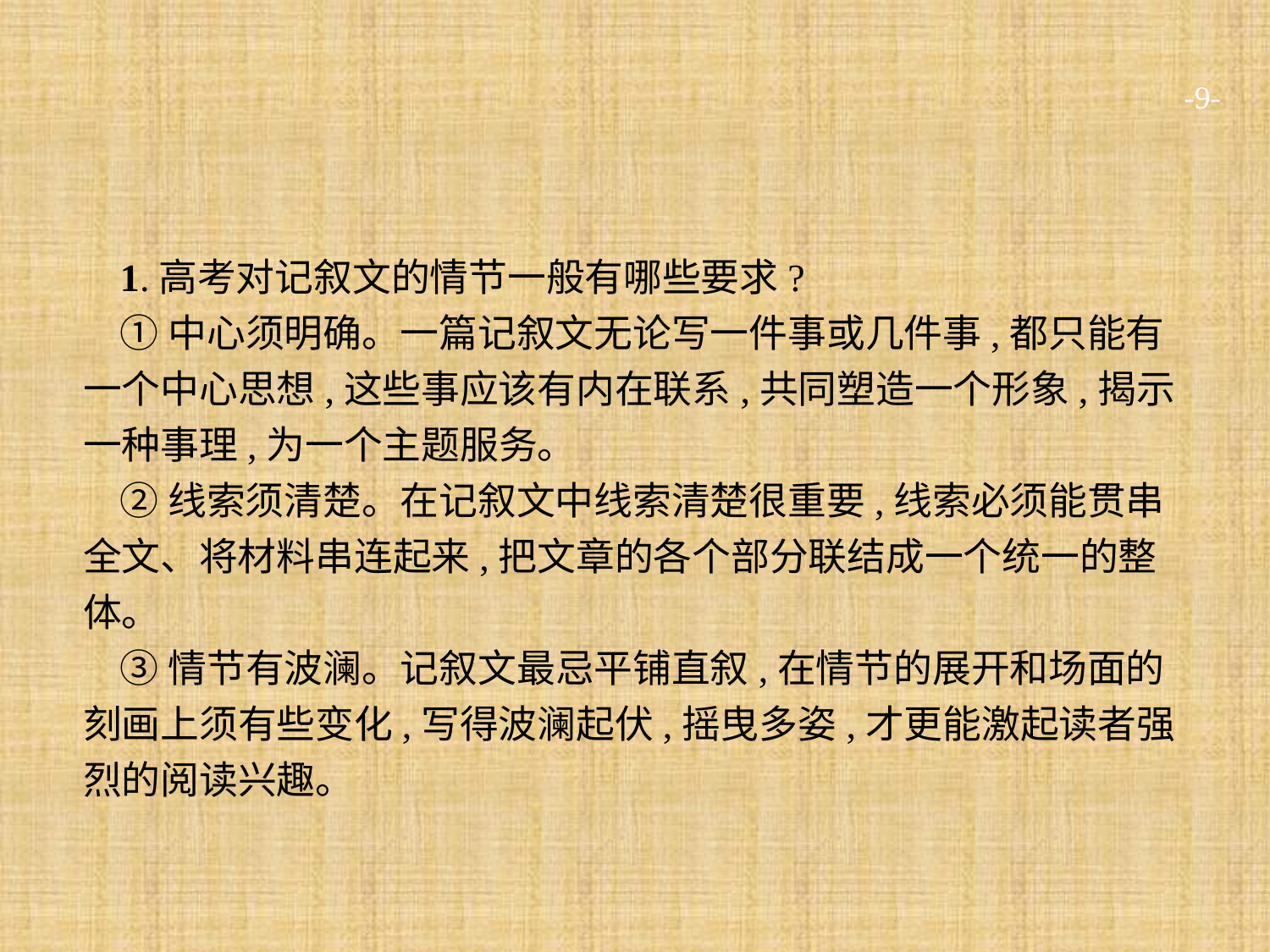

-9-
1.高考对记叙文的情节一般有哪些要求?
①中心须明确。一篇记叙文无论写一件事或几件事,都只能有一个中心思想,这些事应该有内在联系,共同塑造一个形象,揭示一种事理,为一个主题服务。
②线索须清楚。在记叙文中线索清楚很重要,线索必须能贯串全文、将材料串连起来,把文章的各个部分联结成一个统一的整体。
③情节有波澜。记叙文最忌平铺直叙,在情节的展开和场面的刻画上须有些变化,写得波澜起伏,摇曳多姿,才更能激起读者强烈的阅读兴趣。